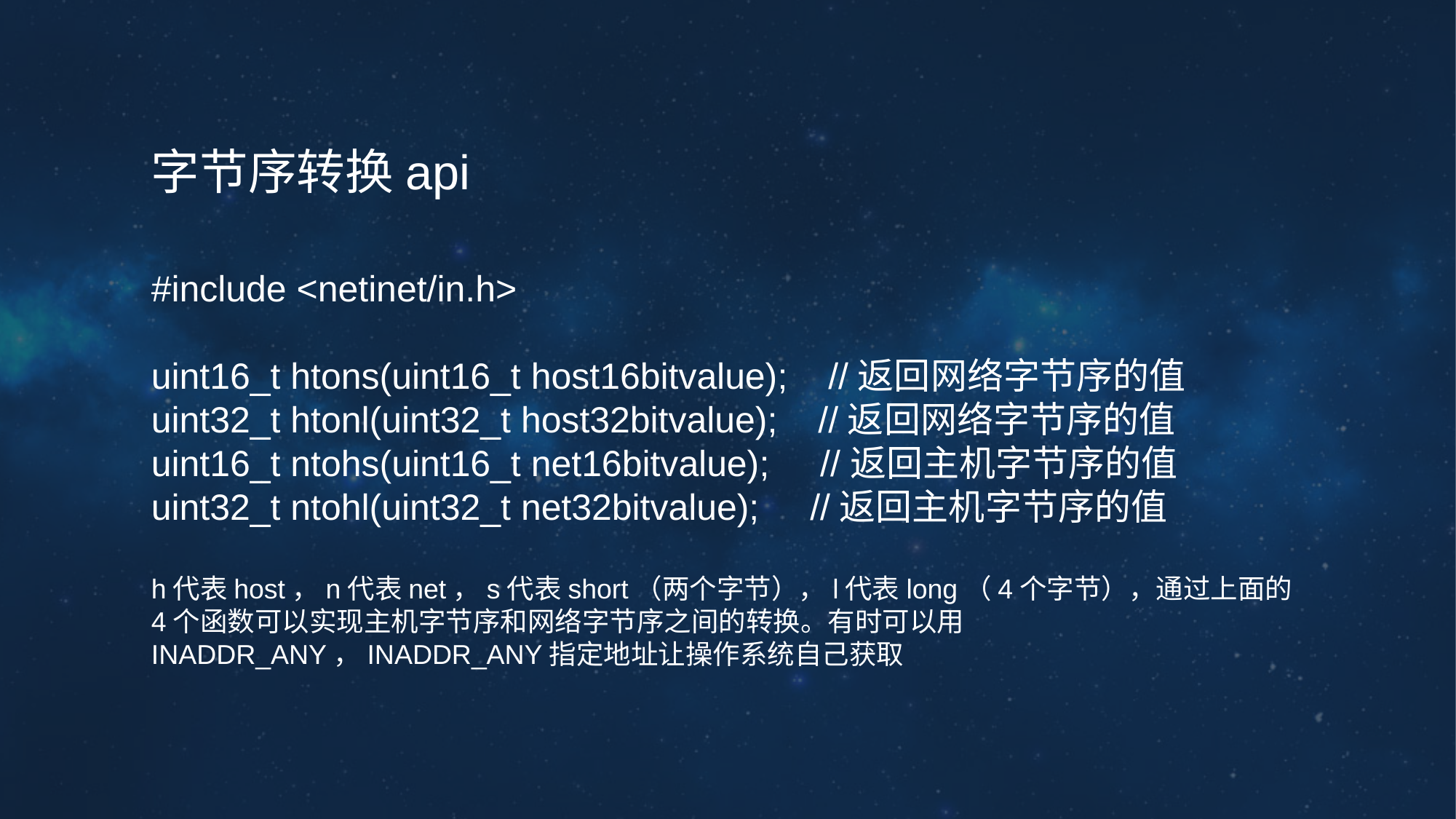

字节序转换api

#include <netinet/in.h>

uint16_t htons(uint16_t host16bitvalue);    //返回网络字节序的值uint32_t htonl(uint32_t host32bitvalue);    //返回网络字节序的值uint16_t ntohs(uint16_t net16bitvalue);     //返回主机字节序的值uint32_t ntohl(uint32_t net32bitvalue);     //返回主机字节序的值

h代表host，n代表net，s代表short（两个字节），l代表long（4个字节），通过上面的4个函数可以实现主机字节序和网络字节序之间的转换。有时可以用INADDR_ANY，INADDR_ANY指定地址让操作系统自己获取